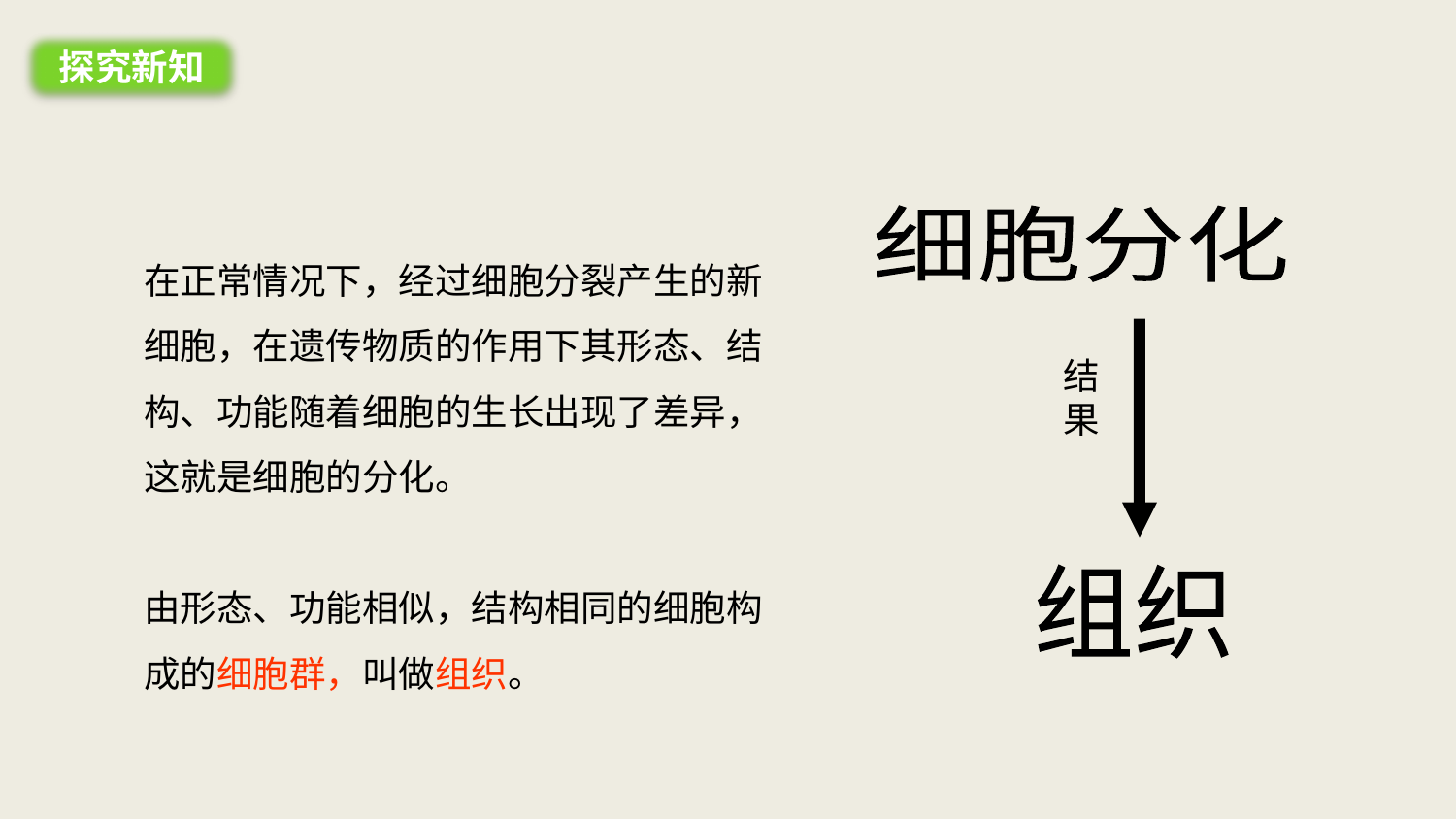

探究新知
细胞分化
在正常情况下，经过细胞分裂产生的新细胞，在遗传物质的作用下其形态、结构、功能随着细胞的生长出现了差异，这就是细胞的分化。

由形态、功能相似，结构相同的细胞构成的细胞群，叫做组织。

结果

组织